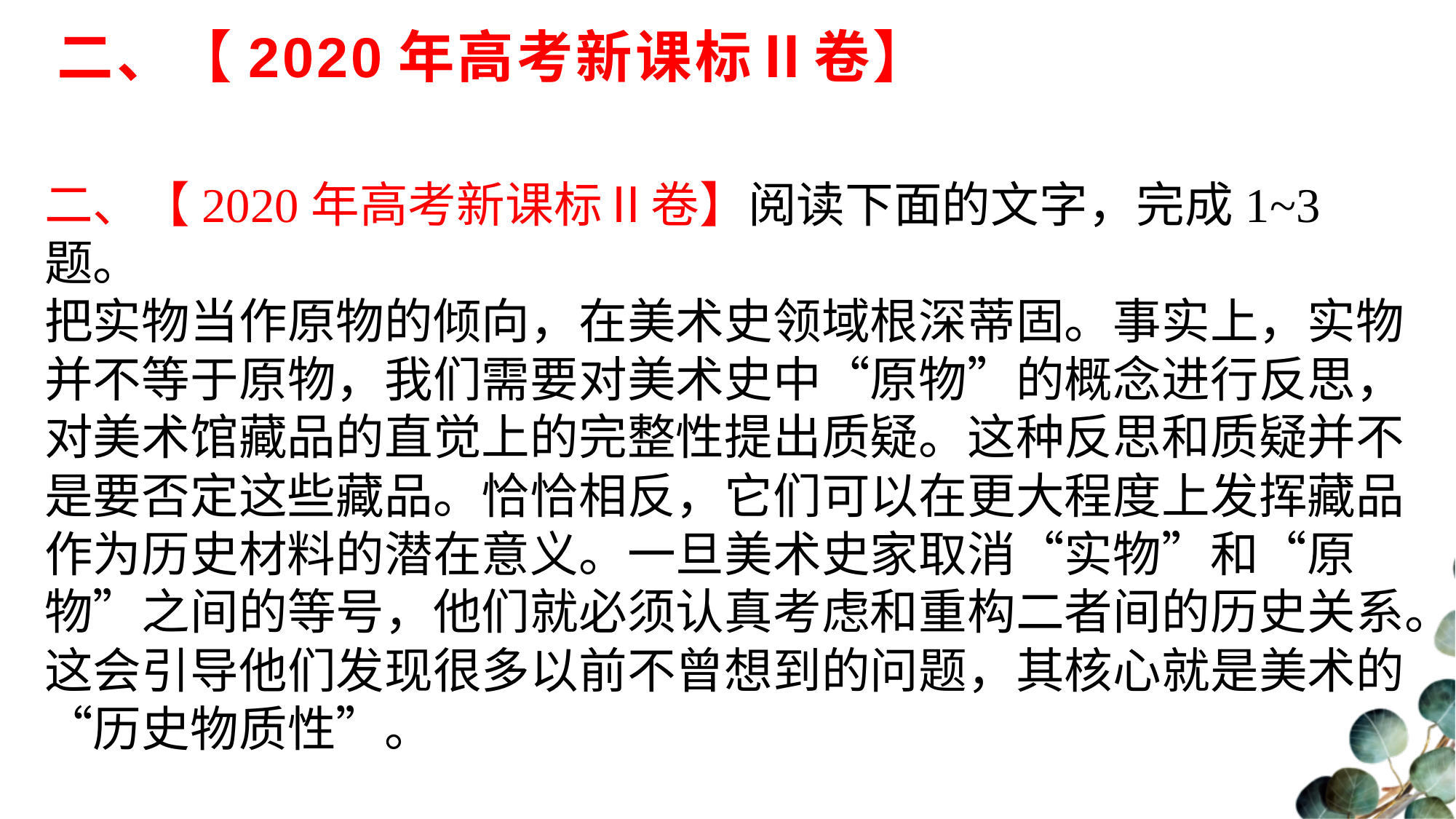

# 二、【2020年高考新课标Ⅱ卷】
二、【2020年高考新课标Ⅱ卷】阅读下面的文字，完成1~3题。把实物当作原物的倾向，在美术史领域根深蒂固。事实上，实物并不等于原物，我们需要对美术史中“原物”的概念进行反思，对美术馆藏品的直觉上的完整性提出质疑。这种反思和质疑并不是要否定这些藏品。恰恰相反，它们可以在更大程度上发挥藏品作为历史材料的潜在意义。一旦美术史家取消“实物”和“原物”之间的等号，他们就必须认真考虑和重构二者间的历史关系。这会引导他们发现很多以前不曾想到的问题，其核心就是美术的“历史物质性”。